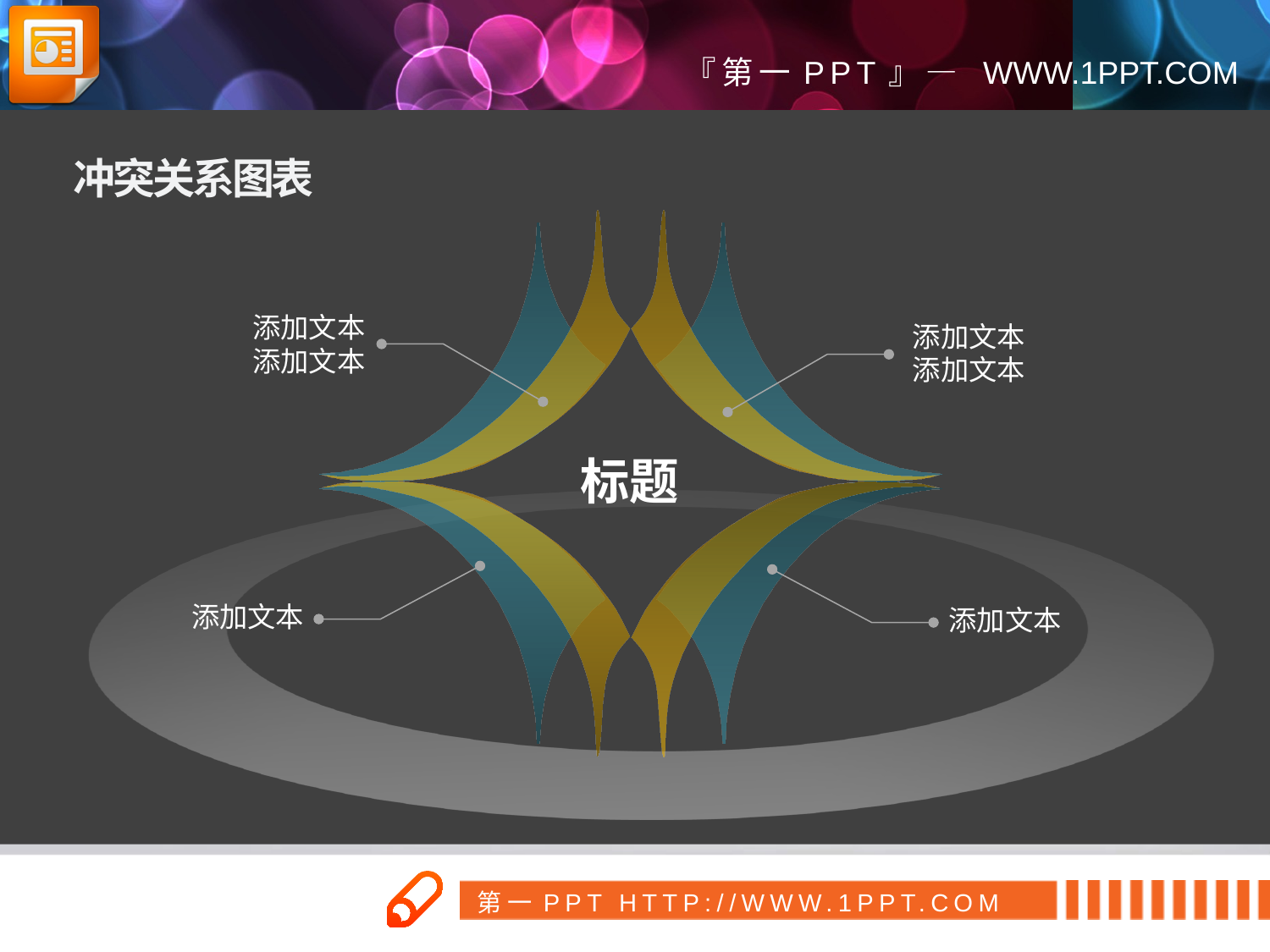

冲突关系图表

添加文本
添加文本
添加文本
添加文本

标题

添加文本
添加文本